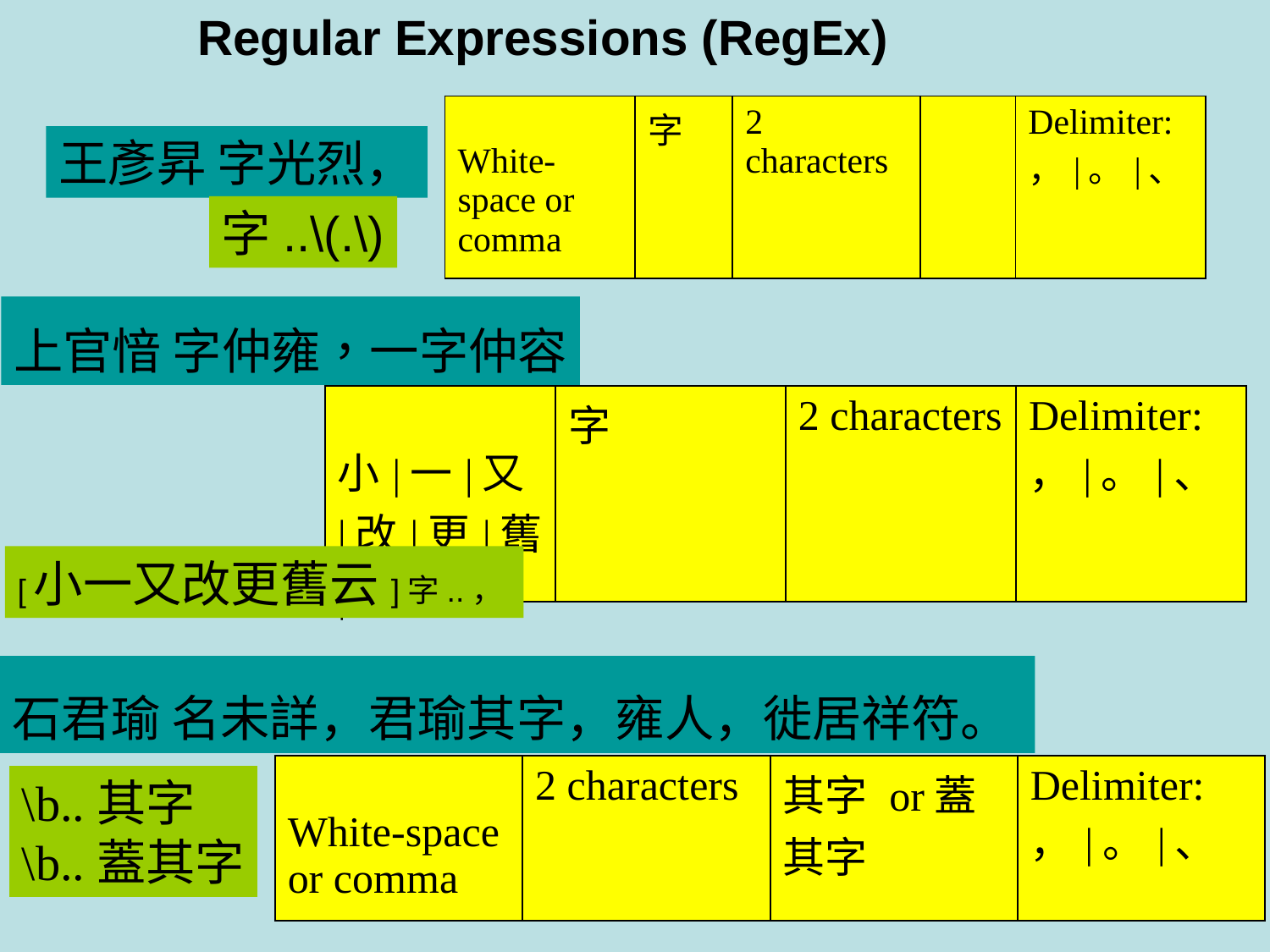

Regular Expressions (RegEx)
| White-space or comma | 字 | 2 characters |  | Delimiter: ，|。|、 |
| --- | --- | --- | --- | --- |
王彥昇 字光烈，
字..\(.\)

上官愔 字仲雍，一字仲容
| 小|一|又|改|更|舊|云 | 字 | 2 characters | Delimiter: ，|。|、 |
| --- | --- | --- | --- |
[小一又改更舊云]字..，

石君瑜 名未詳，君瑜其字，雍人，徙居祥符。
| White-space or comma | 2 characters | 其字 or蓋其字 | Delimiter: ，|。|、 |
| --- | --- | --- | --- |
\b..其字
\b..蓋其字